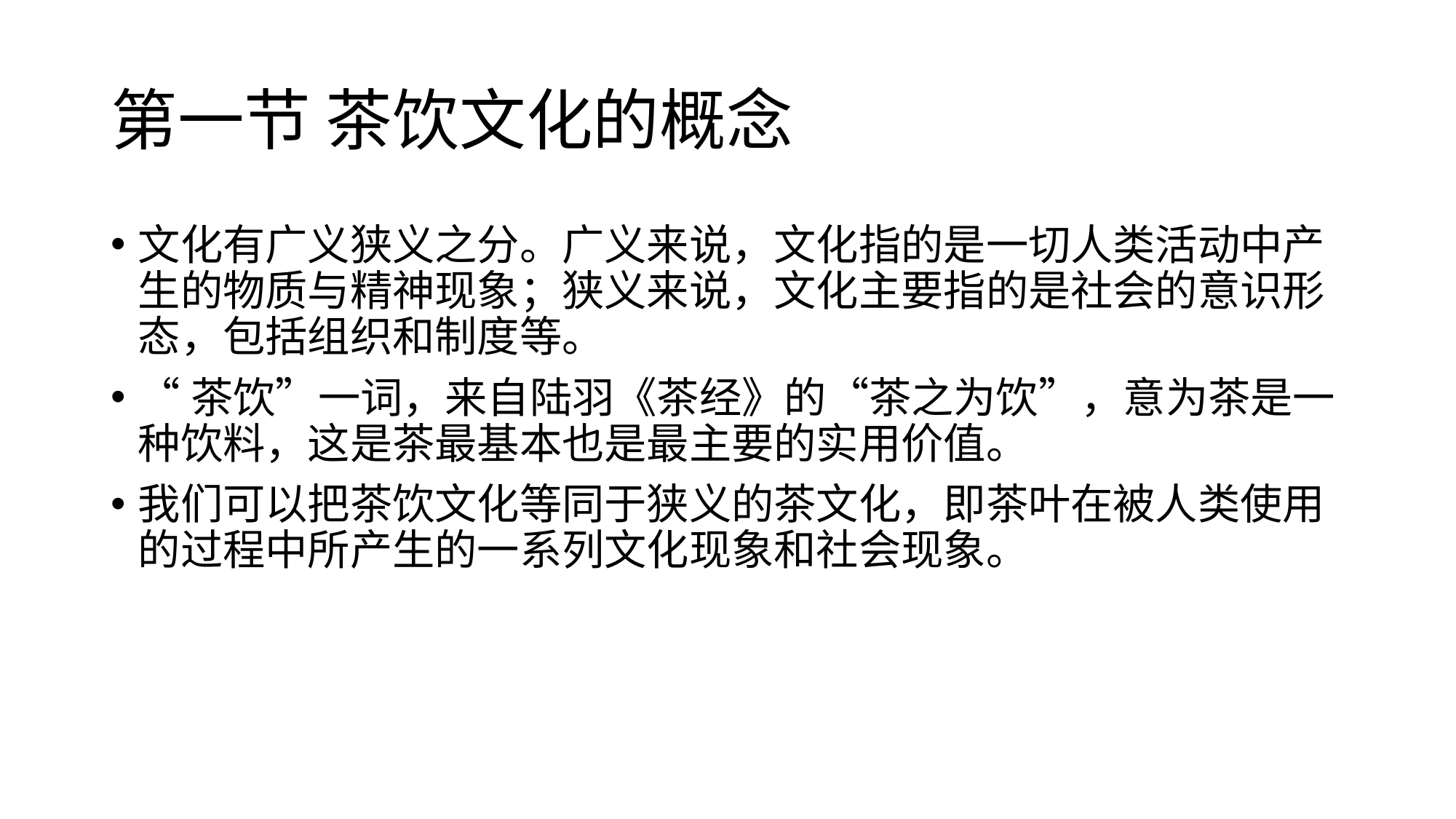

# 第一节 茶饮文化的概念
文化有广义狭义之分。广义来说，文化指的是一切人类活动中产生的物质与精神现象；狭义来说，文化主要指的是社会的意识形态，包括组织和制度等。
“茶饮”一词，来自陆羽《茶经》的“茶之为饮”，意为茶是一种饮料，这是茶最基本也是最主要的实用价值。
我们可以把茶饮文化等同于狭义的茶文化，即茶叶在被人类使用的过程中所产生的一系列文化现象和社会现象。